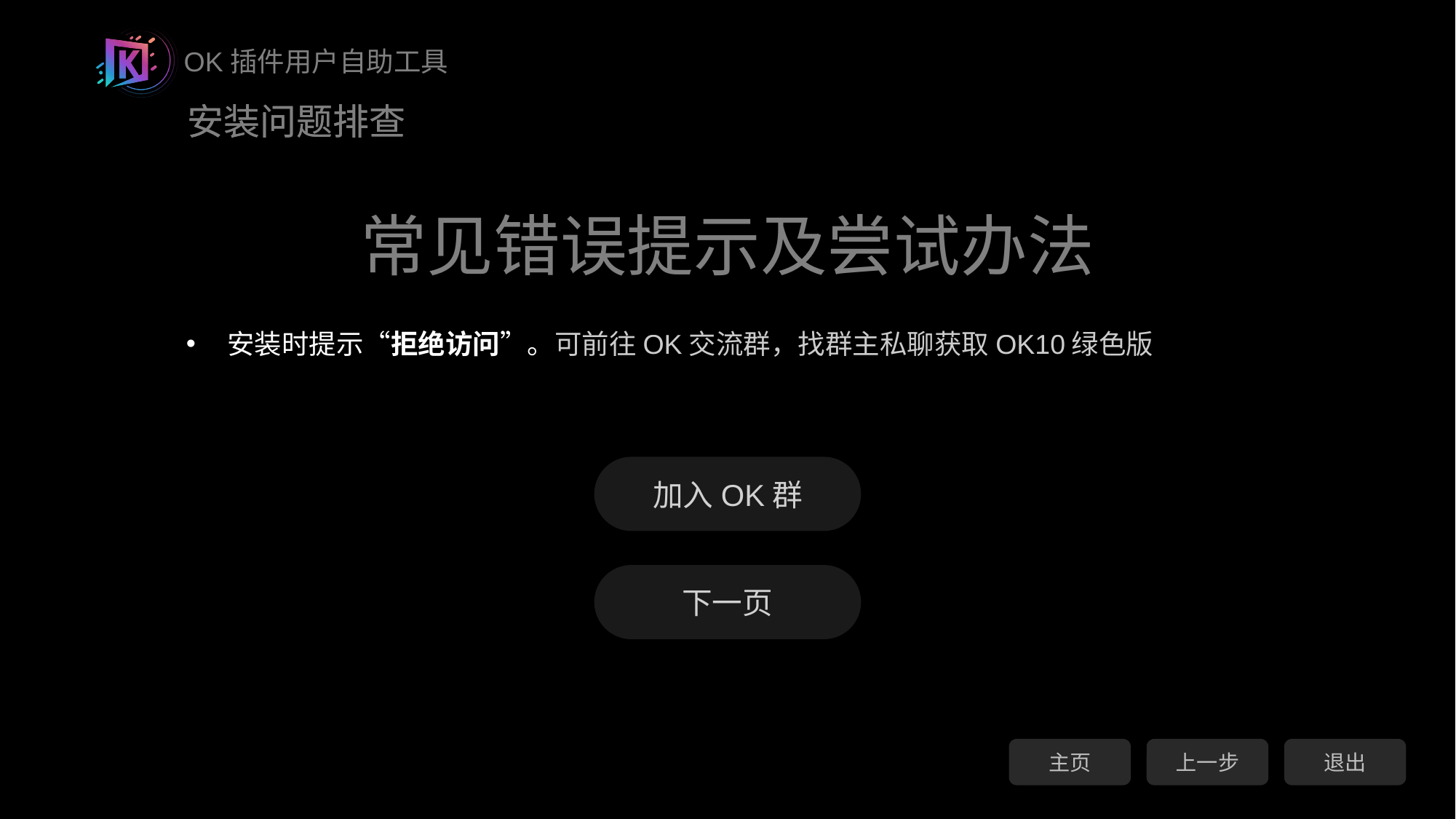

安装问题排查
常见错误提示及尝试办法
安装时提示“拒绝访问”。可前往OK交流群，找群主私聊获取OK10绿色版
加入OK群
下一页